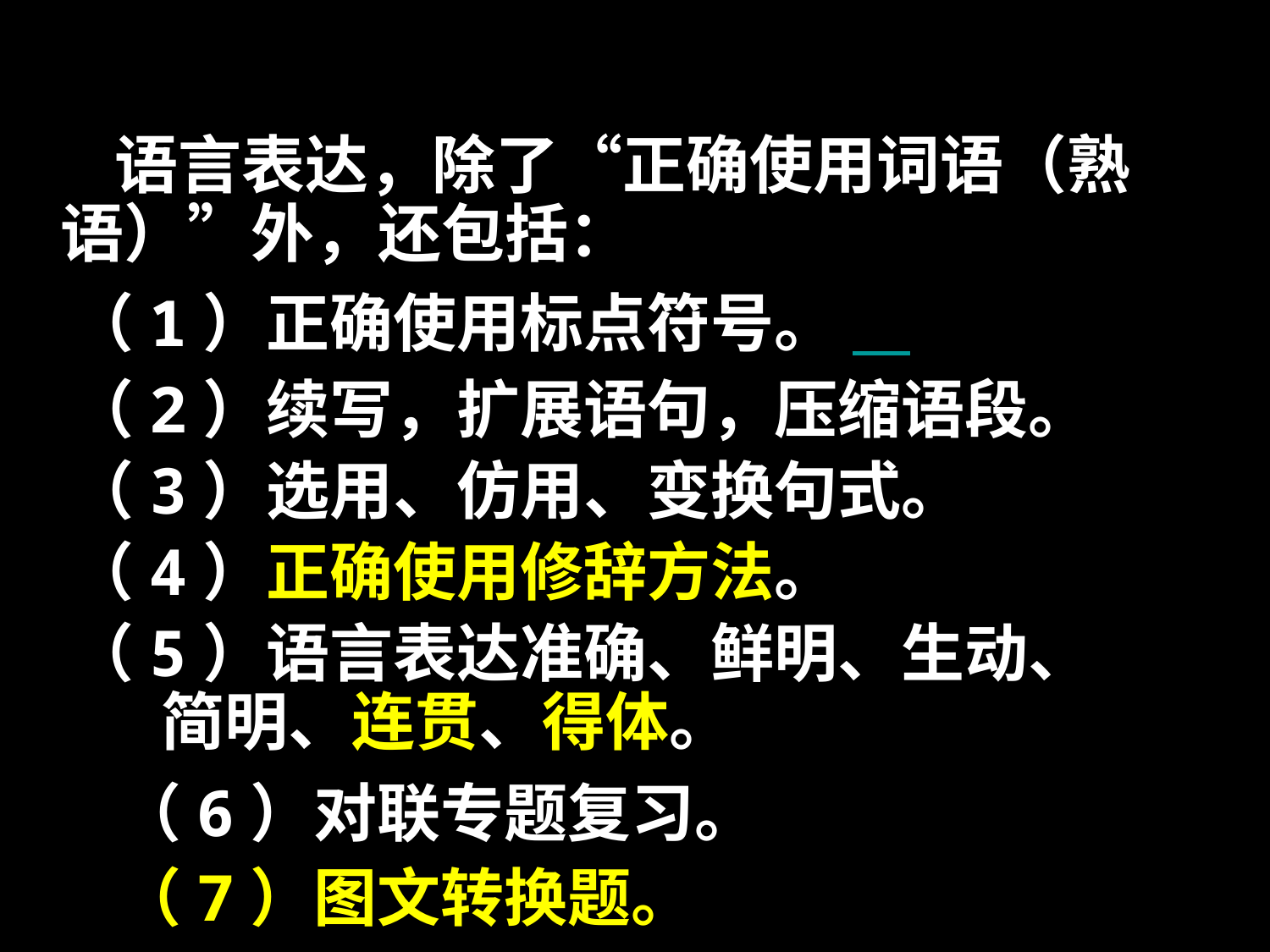

高考考纲表述
# 语言表达，除了“正确使用词语（熟语）”外，还包括：
   （1）正确使用标点符号。
   （2）续写，扩展语句，压缩语段。
   （3）选用、仿用、变换句式。
   （4）正确使用修辞方法。
   （5）语言表达准确、鲜明、生动、
       简明、连贯、得体。
（6）对联专题复习。
（7）图文转换题。